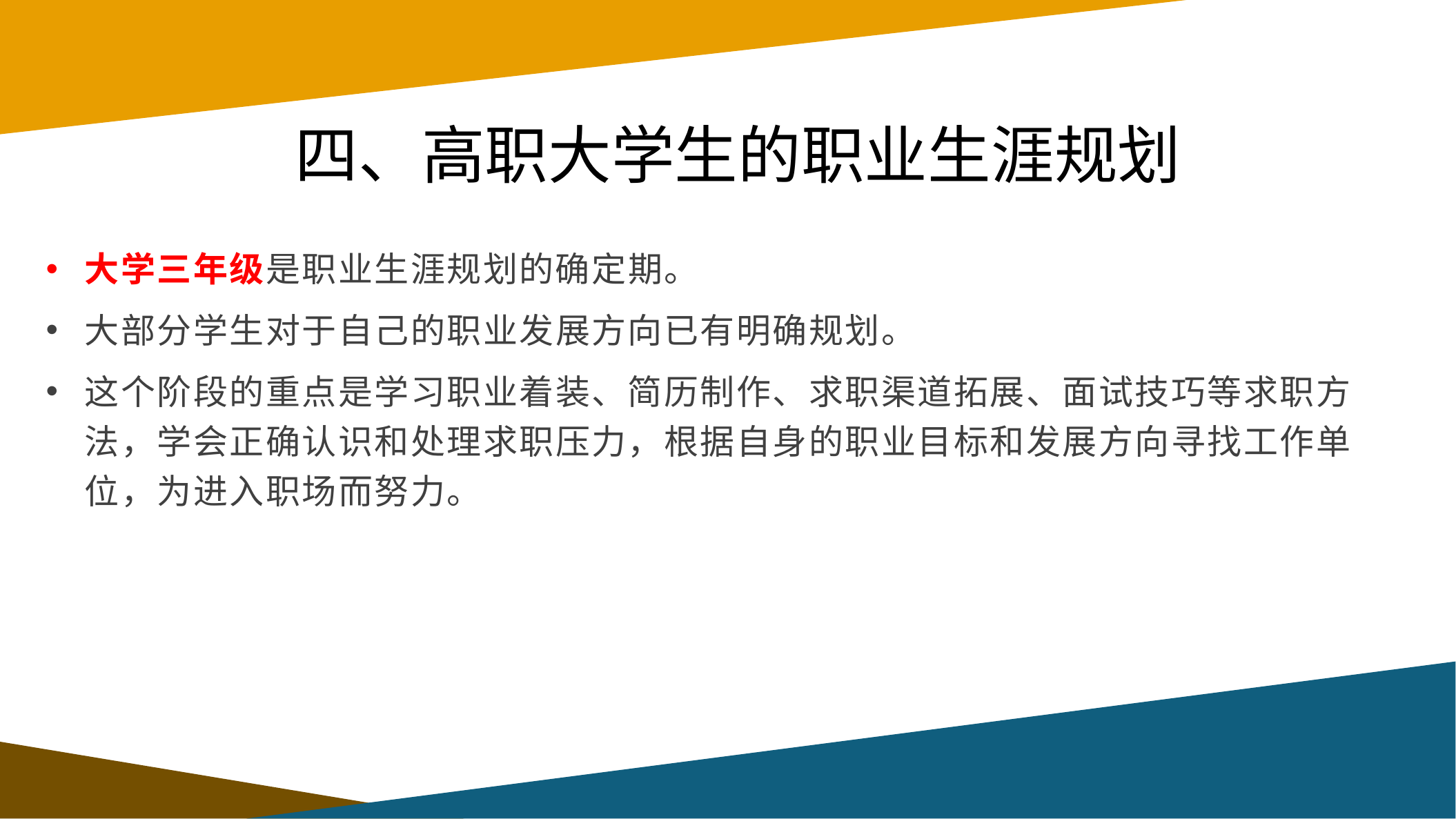

四、高职大学生的职业生涯规划
大学三年级是职业生涯规划的确定期。
大部分学生对于自己的职业发展方向已有明确规划。
这个阶段的重点是学习职业着装、简历制作、求职渠道拓展、面试技巧等求职方法，学会正确认识和处理求职压力，根据自身的职业目标和发展方向寻找工作单位，为进入职场而努力。